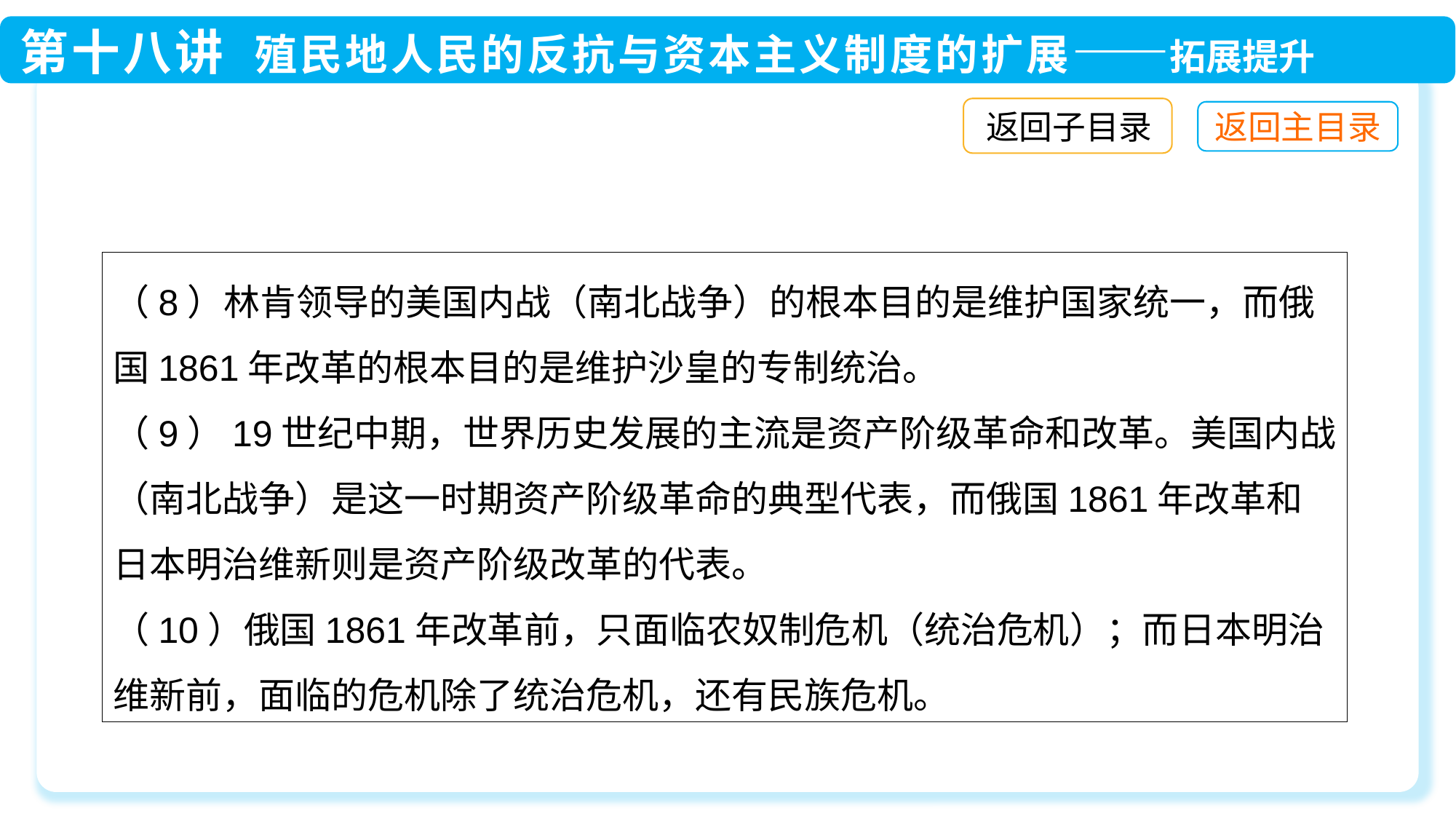

返回子目录
（8）林肯领导的美国内战（南北战争）的根本目的是维护国家统一，而俄国1861年改革的根本目的是维护沙皇的专制统治。
（9）19世纪中期，世界历史发展的主流是资产阶级革命和改革。美国内战（南北战争）是这一时期资产阶级革命的典型代表，而俄国1861年改革和日本明治维新则是资产阶级改革的代表。
（10）俄国1861年改革前，只面临农奴制危机（统治危机）；而日本明治维新前，面临的危机除了统治危机，还有民族危机。